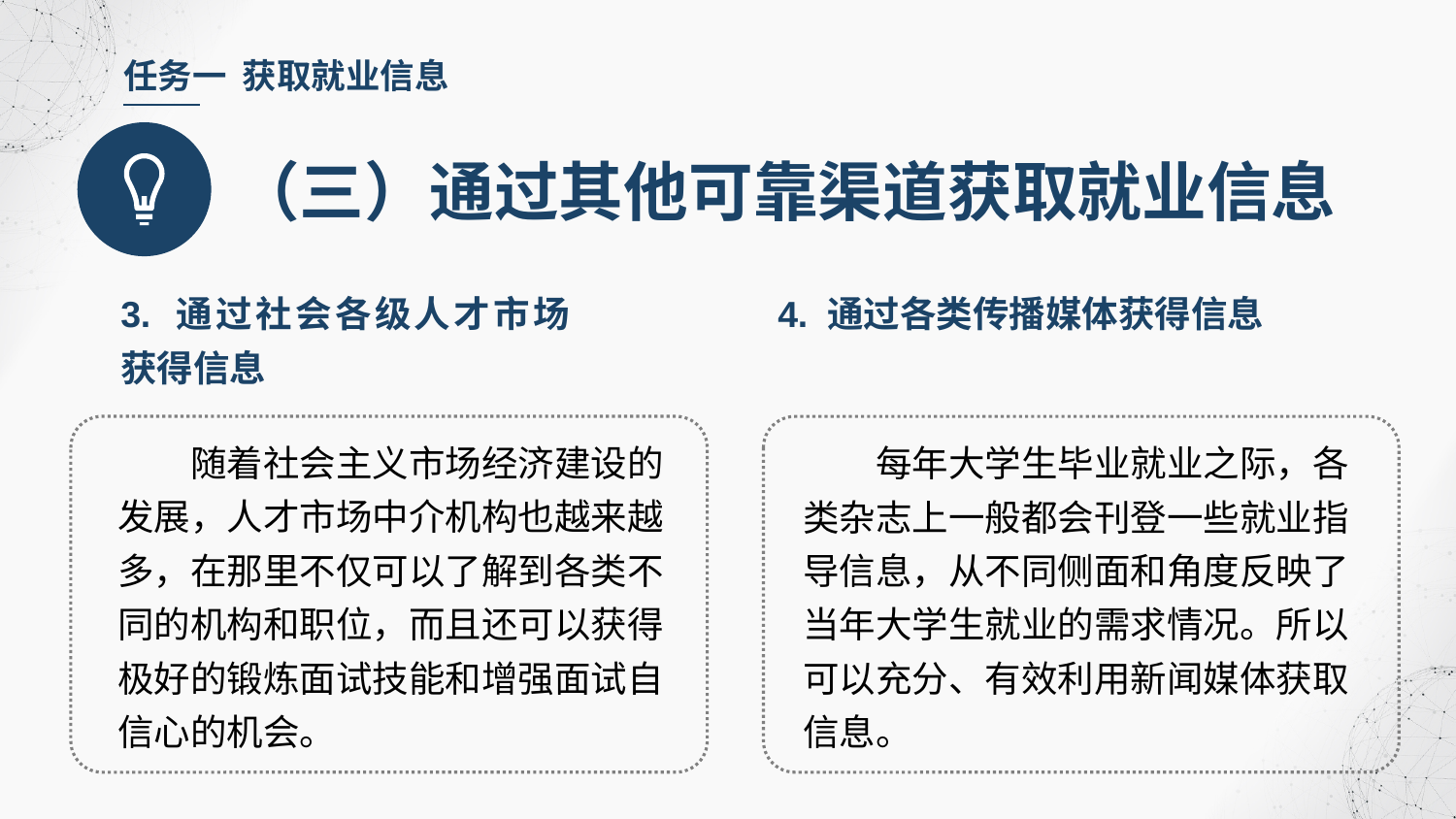

任务一  获取就业信息

（三）通过其他可靠渠道获取就业信息
3. 通过社会各级人才市场获得信息
4. 通过各类传播媒体获得信息

随着社会主义市场经济建设的发展，人才市场中介机构也越来越多，在那里不仅可以了解到各类不同的机构和职位，而且还可以获得极好的锻炼面试技能和增强面试自信心的机会。
每年大学生毕业就业之际，各类杂志上一般都会刊登一些就业指导信息，从不同侧面和角度反映了当年大学生就业的需求情况。所以可以充分、有效利用新闻媒体获取信息。